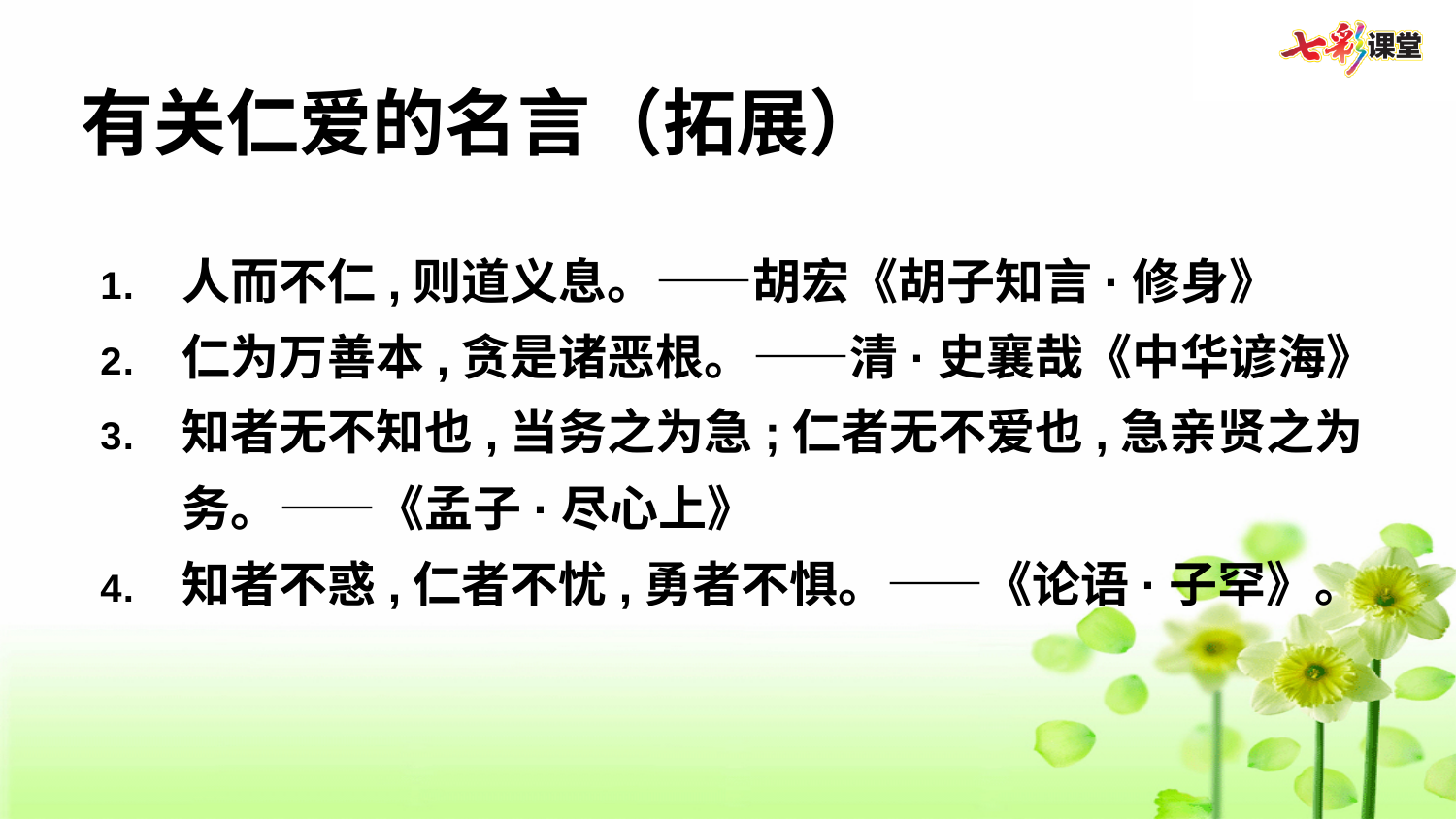

有关仁爱的名言（拓展）
人而不仁,则道义息。——胡宏《胡子知言·修身》
仁为万善本,贪是诸恶根。——清·史襄哉《中华谚海》
知者无不知也,当务之为急;仁者无不爱也,急亲贤之为务。——《孟子·尽心上》
知者不惑,仁者不忧,勇者不惧。——《论语·子罕》。